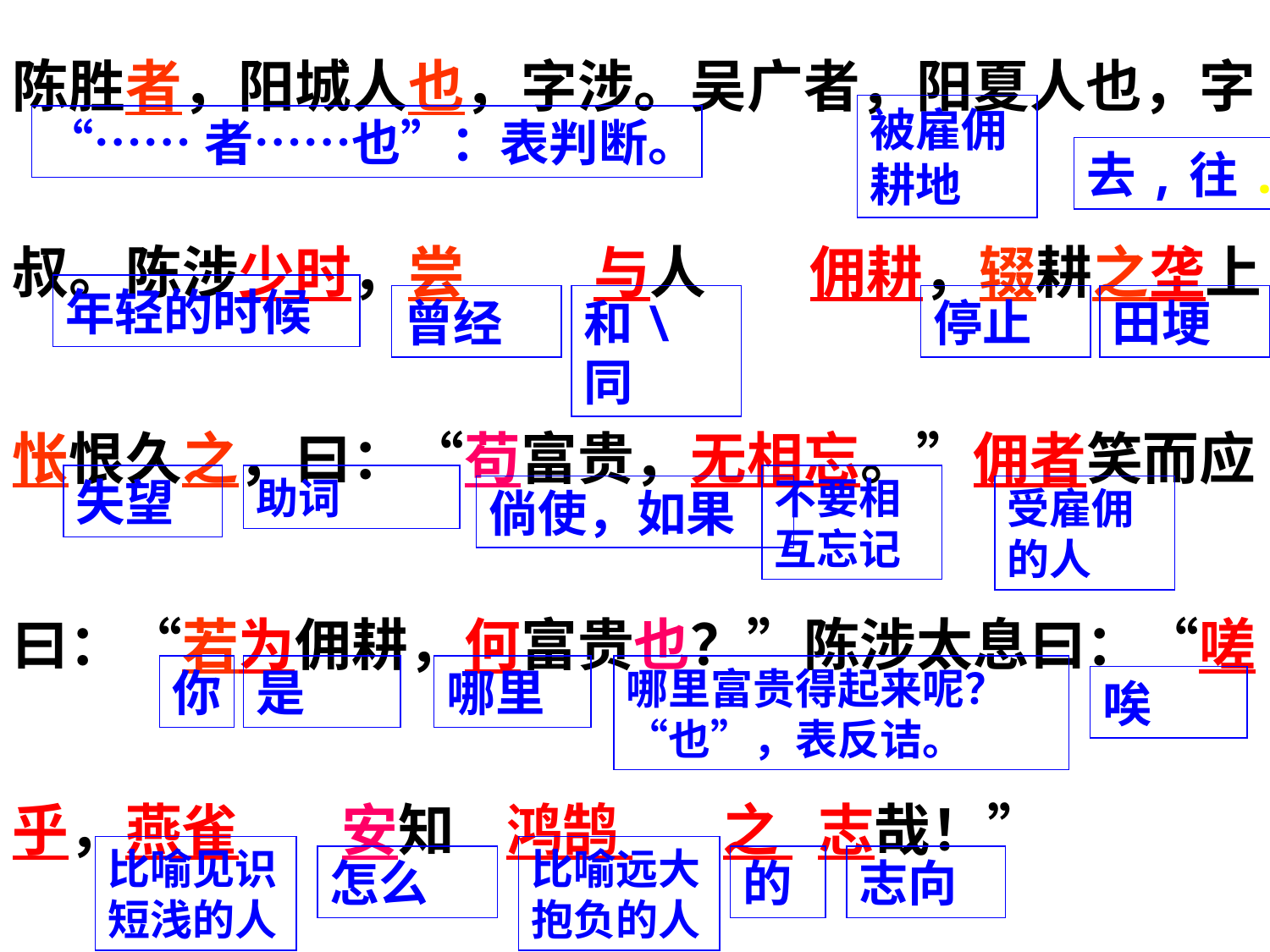

陈胜者，阳城人也，字涉。吴广者，阳夏人也，字叔。陈涉少时，尝          与人        佣耕，辍耕之垄上，怅恨久之，曰：“苟富贵，无相忘。”佣者笑而应曰：“若为佣耕，何富贵也？”陈涉太息曰：“嗟乎，燕雀        安知    鸿鹄        之   志哉！”
被雇佣耕地
“……者……也”：表判断。
去,往.
年轻的时候
曾经
和\同
停止
田埂
失望
助词
不要相互忘记
倘使，如果
受雇佣的人
你
是
哪里
哪里富贵得起来呢？“也”，表反诘。
唉
比喻见识短浅的人
比喻远大抱负的人
怎么
的
志向